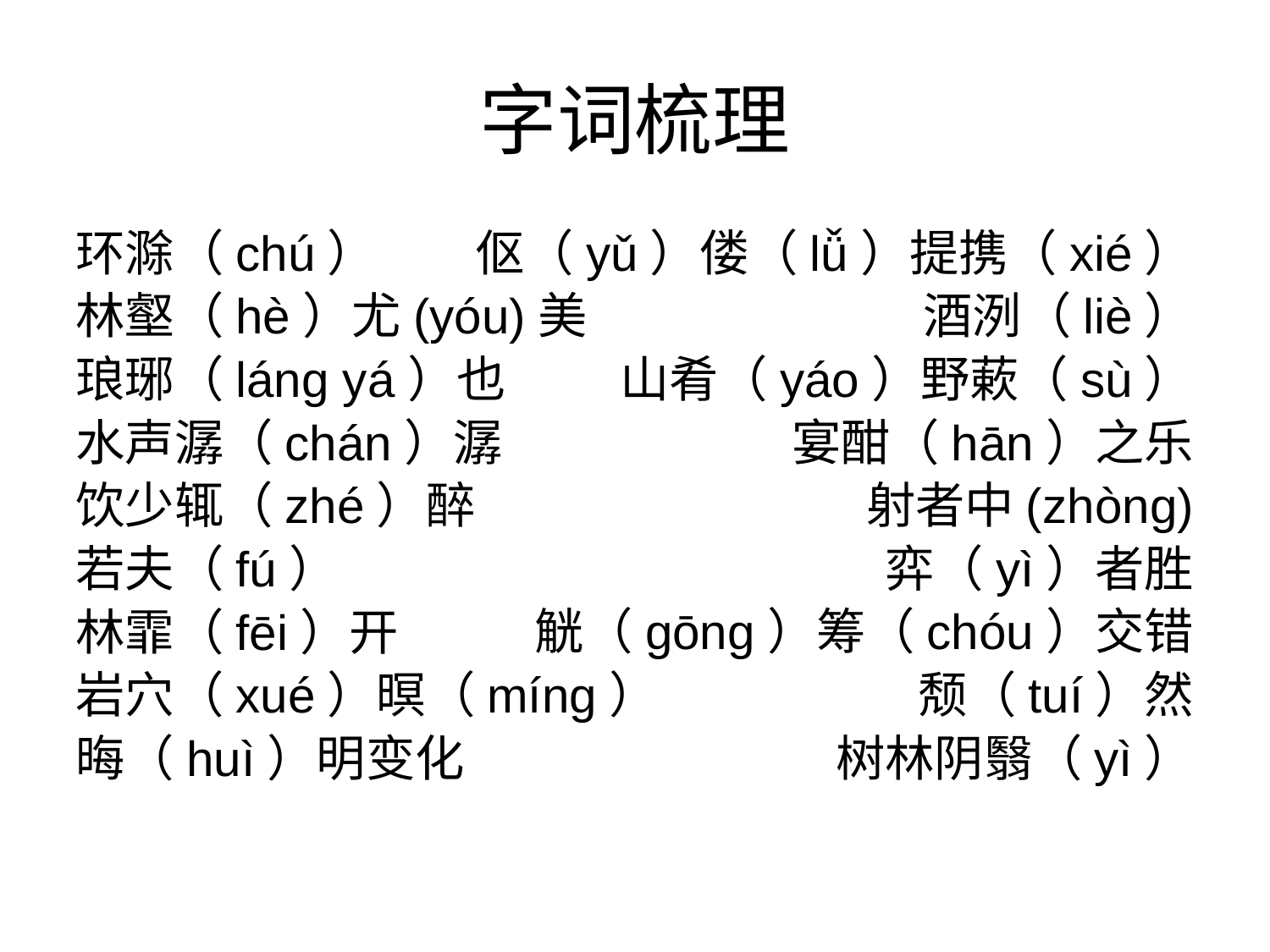

# 字词梳理
环滁（chú）
林壑（hè）尤(yóu)美
琅琊（láng yá）也
水声潺（chán）潺
饮少辄（zhé）醉
若夫（fú）
林霏（fēi）开
岩穴（xué）暝（míng）
晦（huì）明变化

伛（yǔ）偻（lǚ）提携（xié）
酒洌（liè）
山肴（yáo）野蔌（sù）
宴酣（hān）之乐
射者中(zhòng)
弈（yì）者胜
觥（gōng）筹（chóu）交错
颓（tuí）然
树林阴翳（yì）